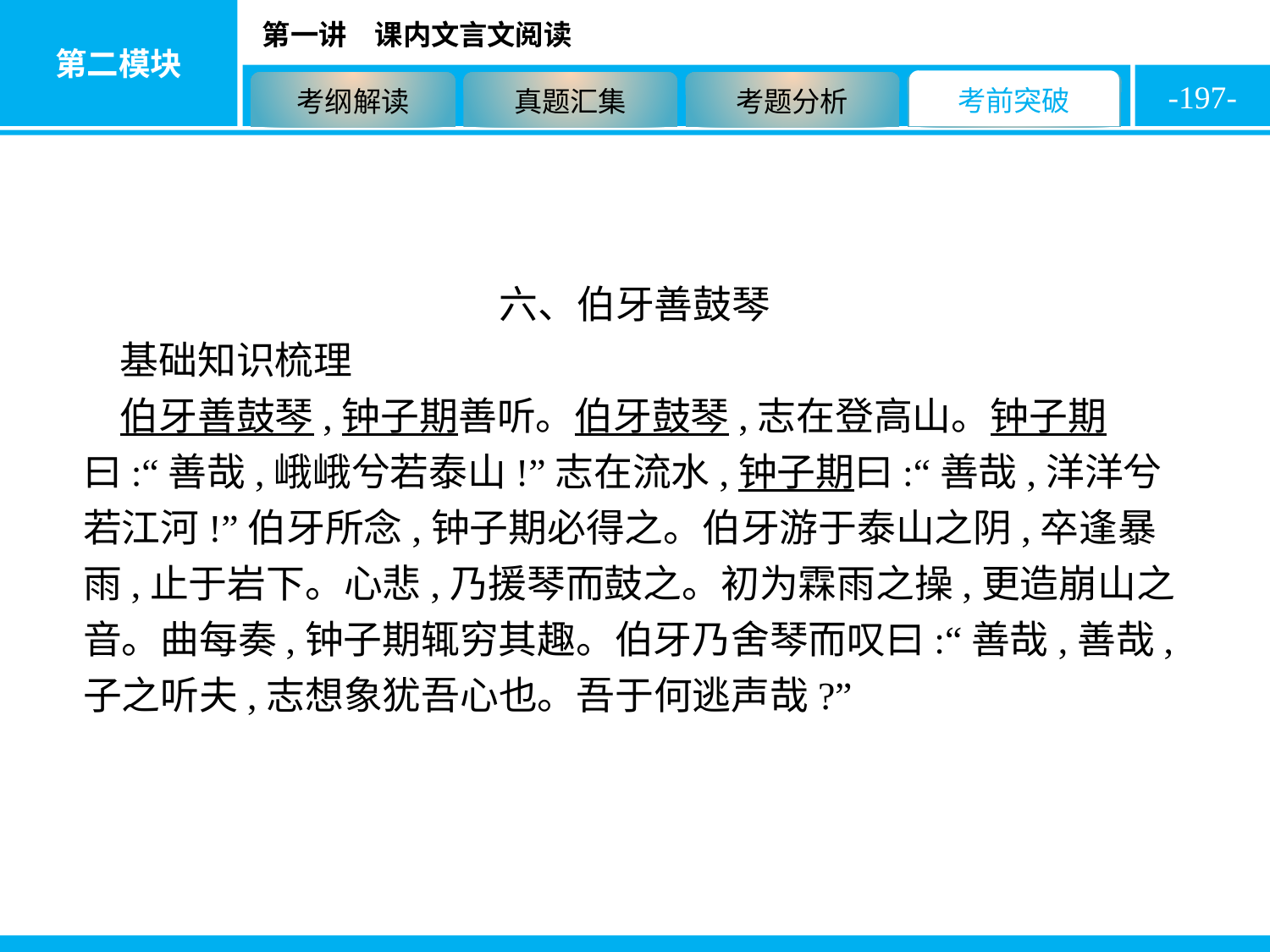

-197-
六、伯牙善鼓琴
基础知识梳理
伯牙善鼓琴,钟子期善听。伯牙鼓琴,志在登高山。钟子期曰:“善哉,峨峨兮若泰山!”志在流水,钟子期曰:“善哉,洋洋兮若江河!”伯牙所念,钟子期必得之。伯牙游于泰山之阴,卒逢暴雨,止于岩下。心悲,乃援琴而鼓之。初为霖雨之操,更造崩山之音。曲每奏,钟子期辄穷其趣。伯牙乃舍琴而叹曰:“善哉,善哉,子之听夫,志想象犹吾心也。吾于何逃声哉?”